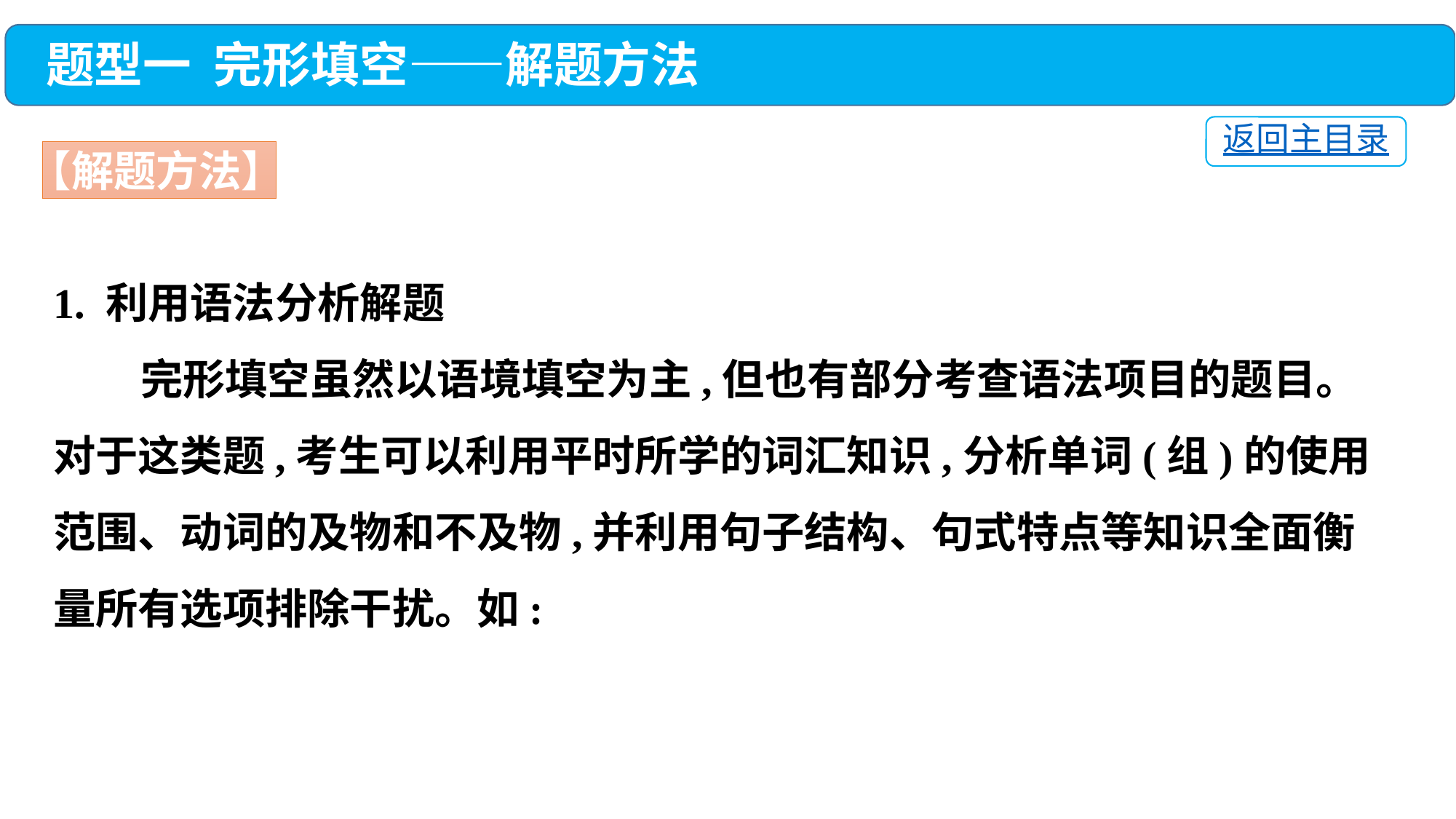

题型一  完形填空——解题方法
返回主目录
【解题方法】

1. 利用语法分析解题
        完形填空虽然以语境填空为主,但也有部分考查语法项目的题目。对于这类题,考生可以利用平时所学的词汇知识,分析单词(组)的使用范围、动词的及物和不及物,并利用句子结构、句式特点等知识全面衡量所有选项排除干扰。如: